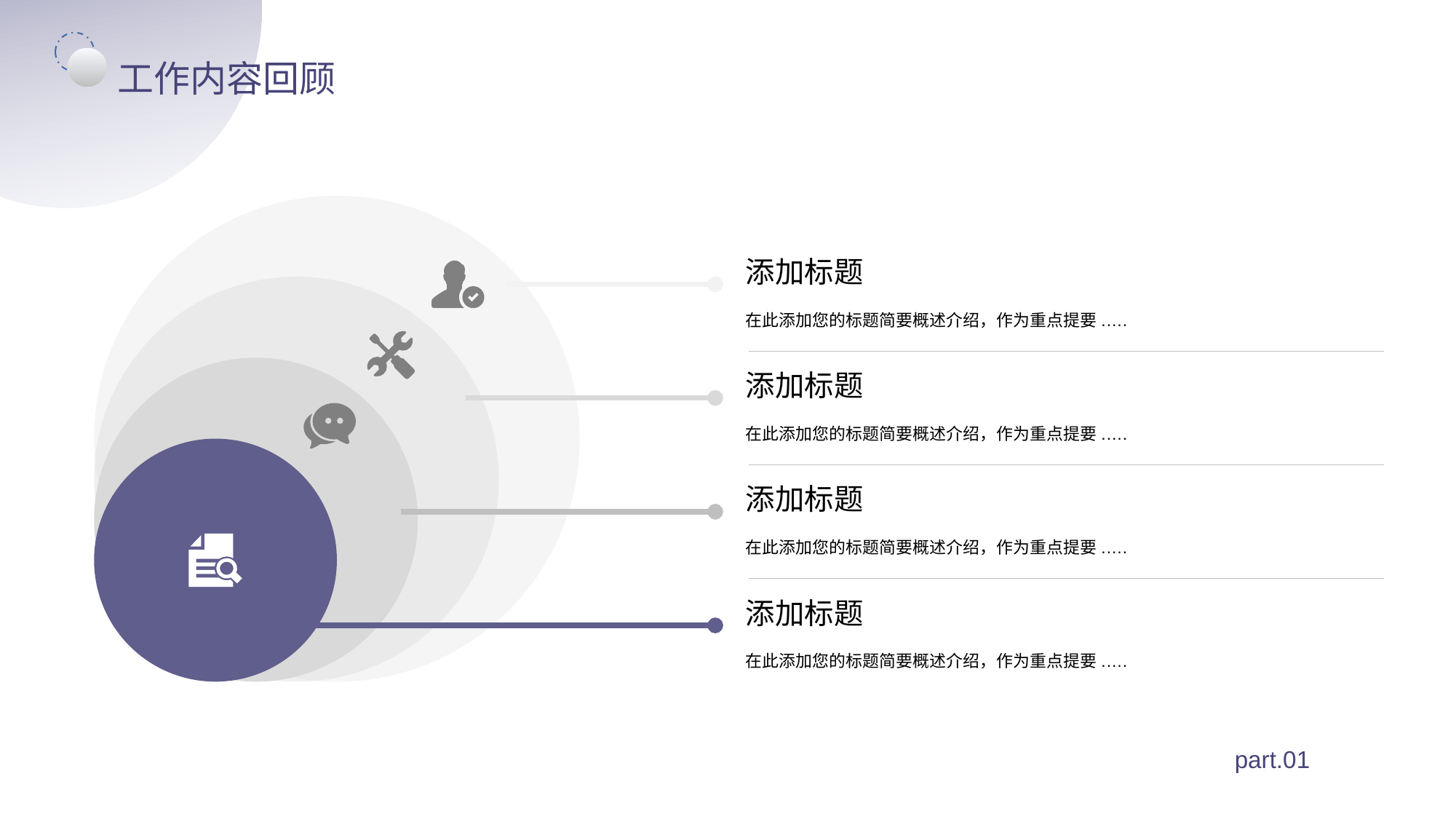

工作内容回顾

添加标题
在此添加您的标题简要概述介绍，作为重点提要.….

添加标题
在此添加您的标题简要概述介绍，作为重点提要.….

添加标题
在此添加您的标题简要概述介绍，作为重点提要.….

添加标题
在此添加您的标题简要概述介绍，作为重点提要.….
part.01